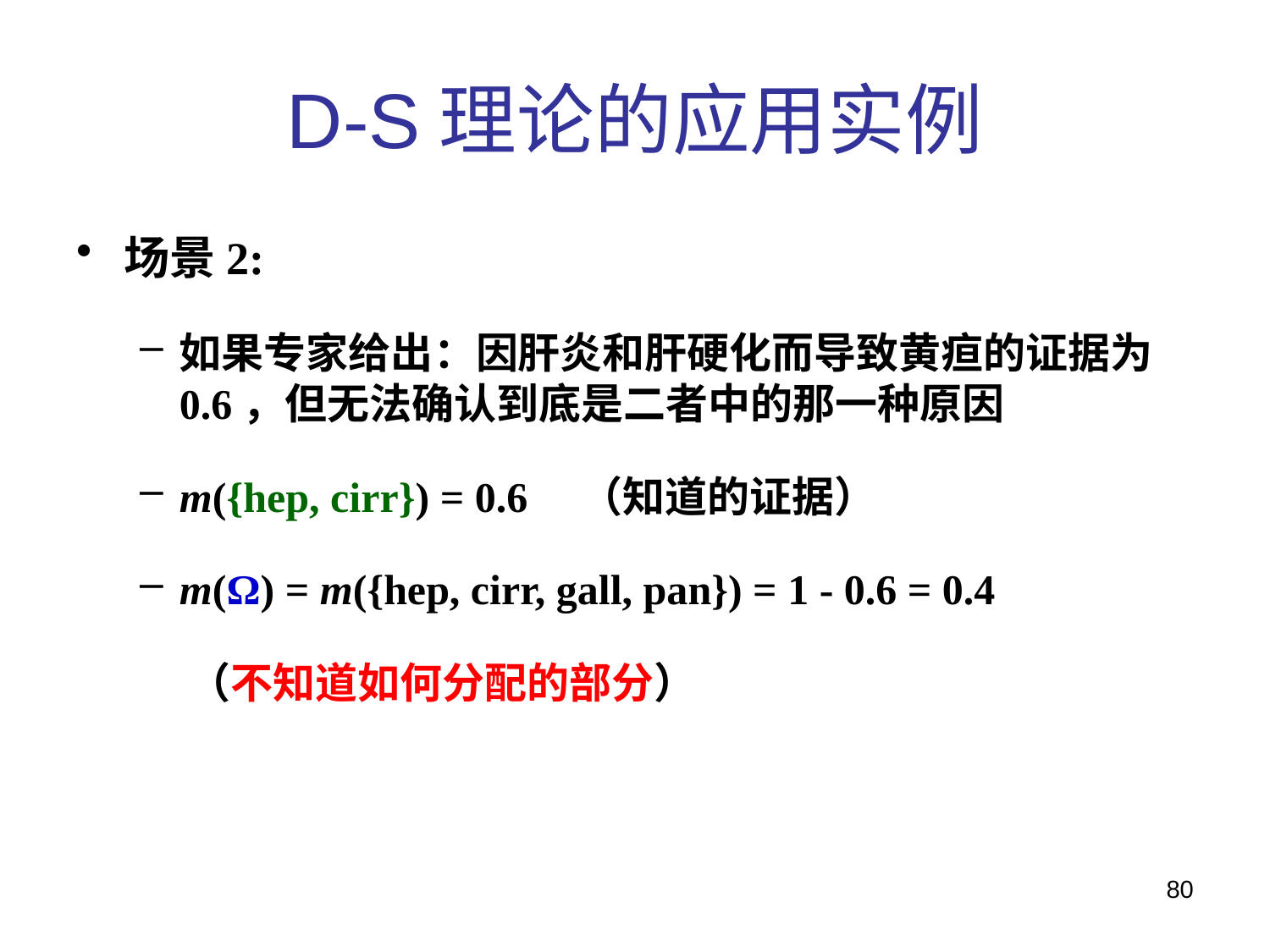

# D-S理论的应用实例
场景2:
如果专家给出：因肝炎和肝硬化而导致黄疸的证据为0.6，但无法确认到底是二者中的那一种原因
m({hep, cirr}) = 0.6    （知道的证据）
m(Ω) = m({hep, cirr, gall, pan}) = 1 - 0.6 = 0.4
    （不知道如何分配的部分）
80